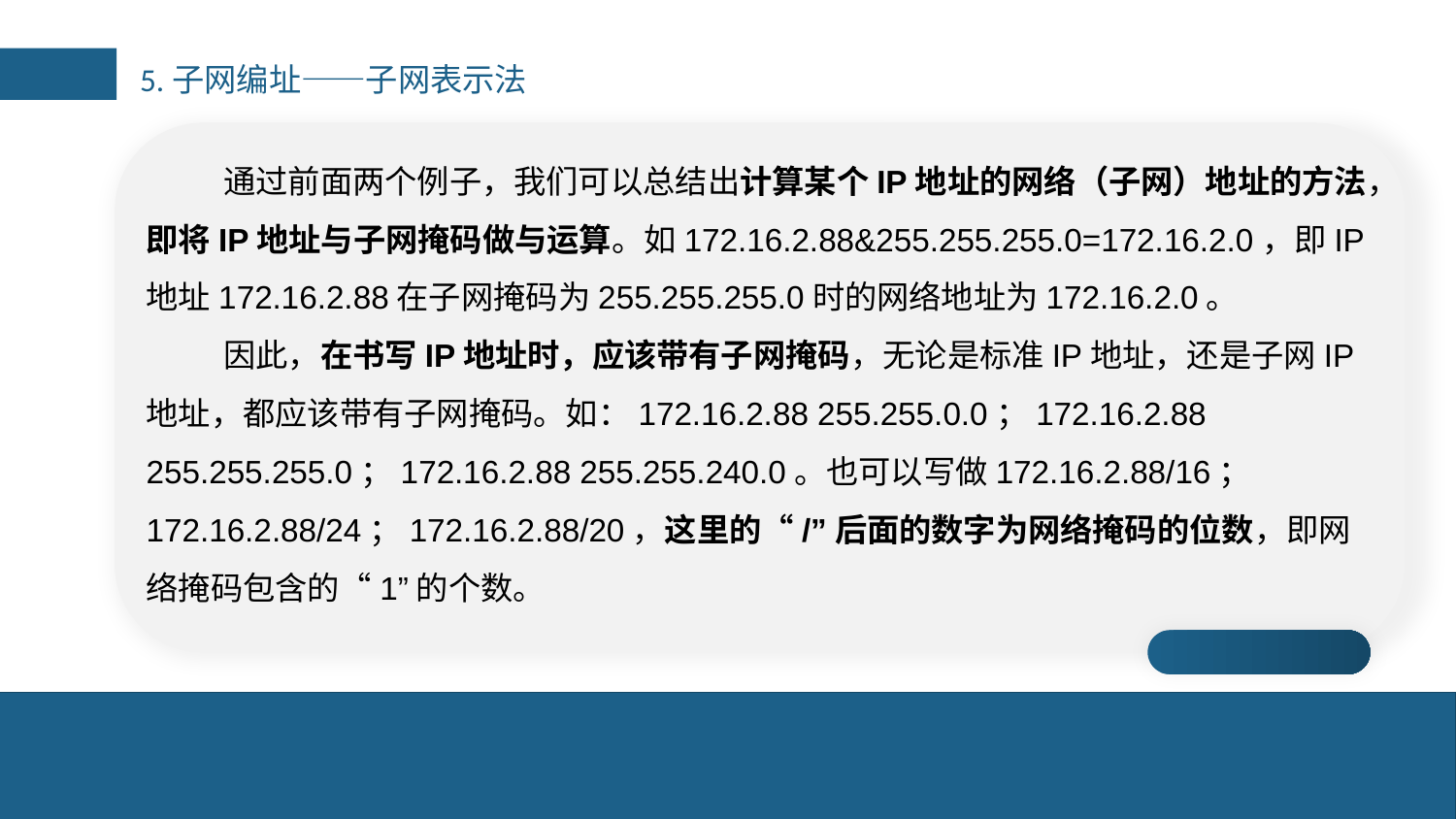

5.子网编址——子网表示法

通过前面两个例子，我们可以总结出计算某个IP地址的网络（子网）地址的方法，即将IP地址与子网掩码做与运算。如172.16.2.88&255.255.255.0=172.16.2.0，即IP地址172.16.2.88在子网掩码为255.255.255.0时的网络地址为172.16.2.0。
因此，在书写IP地址时，应该带有子网掩码，无论是标准IP地址，还是子网IP地址，都应该带有子网掩码。如：172.16.2.88 255.255.0.0；172.16.2.88 255.255.255.0；172.16.2.88 255.255.240.0。也可以写做172.16.2.88/16；172.16.2.88/24；172.16.2.88/20，这里的“/”后面的数字为网络掩码的位数，即网络掩码包含的“1”的个数。